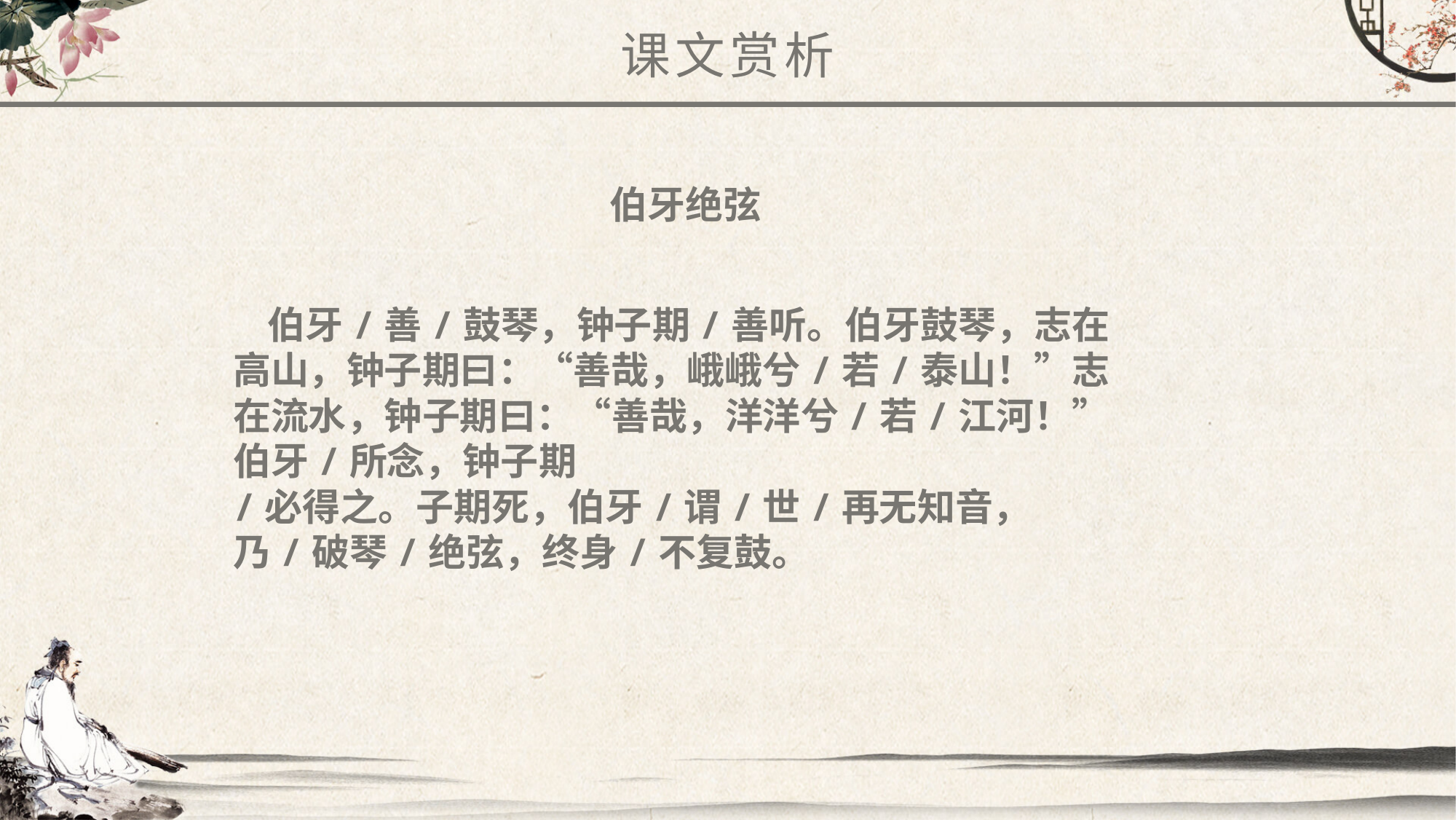

课文赏析

伯牙绝弦
   伯牙/善/鼓琴，钟子期/善听。伯牙鼓琴，志在高山，钟子期曰：“善哉，峨峨兮/若/泰山！”志在流水，钟子期曰：“善哉，洋洋兮/若/江河！”伯牙/所念，钟子期 /必得之。子期死，伯牙/谓/世/再无知音，乃/破琴/绝弦，终身/不复鼓。